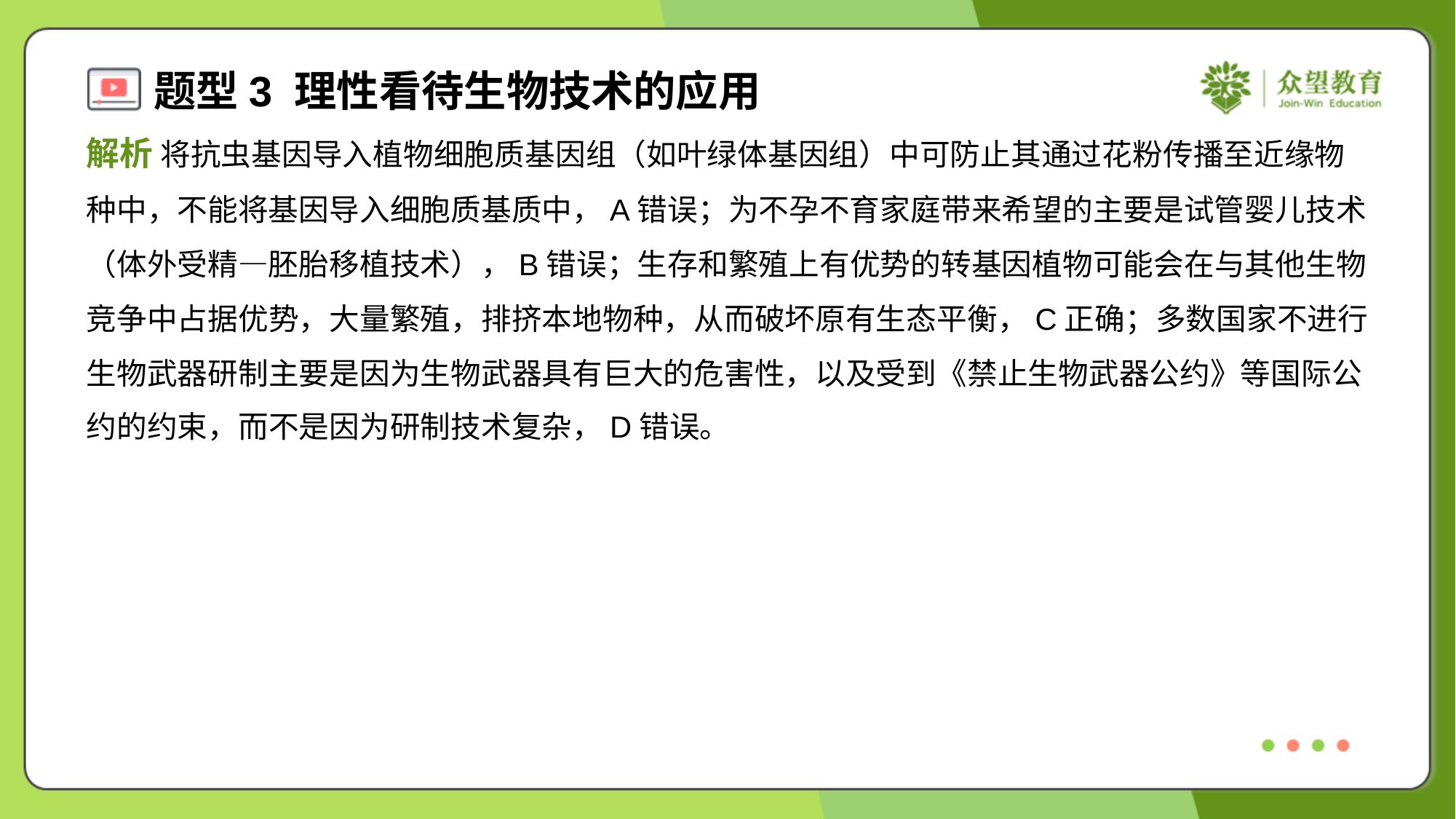

解析 将抗虫基因导入植物细胞质基因组（如叶绿体基因组）中可防止其通过花粉传播至近缘物
种中，不能将基因导入细胞质基质中，A错误；为不孕不育家庭带来希望的主要是试管婴儿技术
（体外受精—胚胎移植技术），B错误；生存和繁殖上有优势的转基因植物可能会在与其他生物
竞争中占据优势，大量繁殖，排挤本地物种，从而破坏原有生态平衡，C正确；多数国家不进行
生物武器研制主要是因为生物武器具有巨大的危害性，以及受到《禁止生物武器公约》等国际公
约的约束，而不是因为研制技术复杂，D错误。